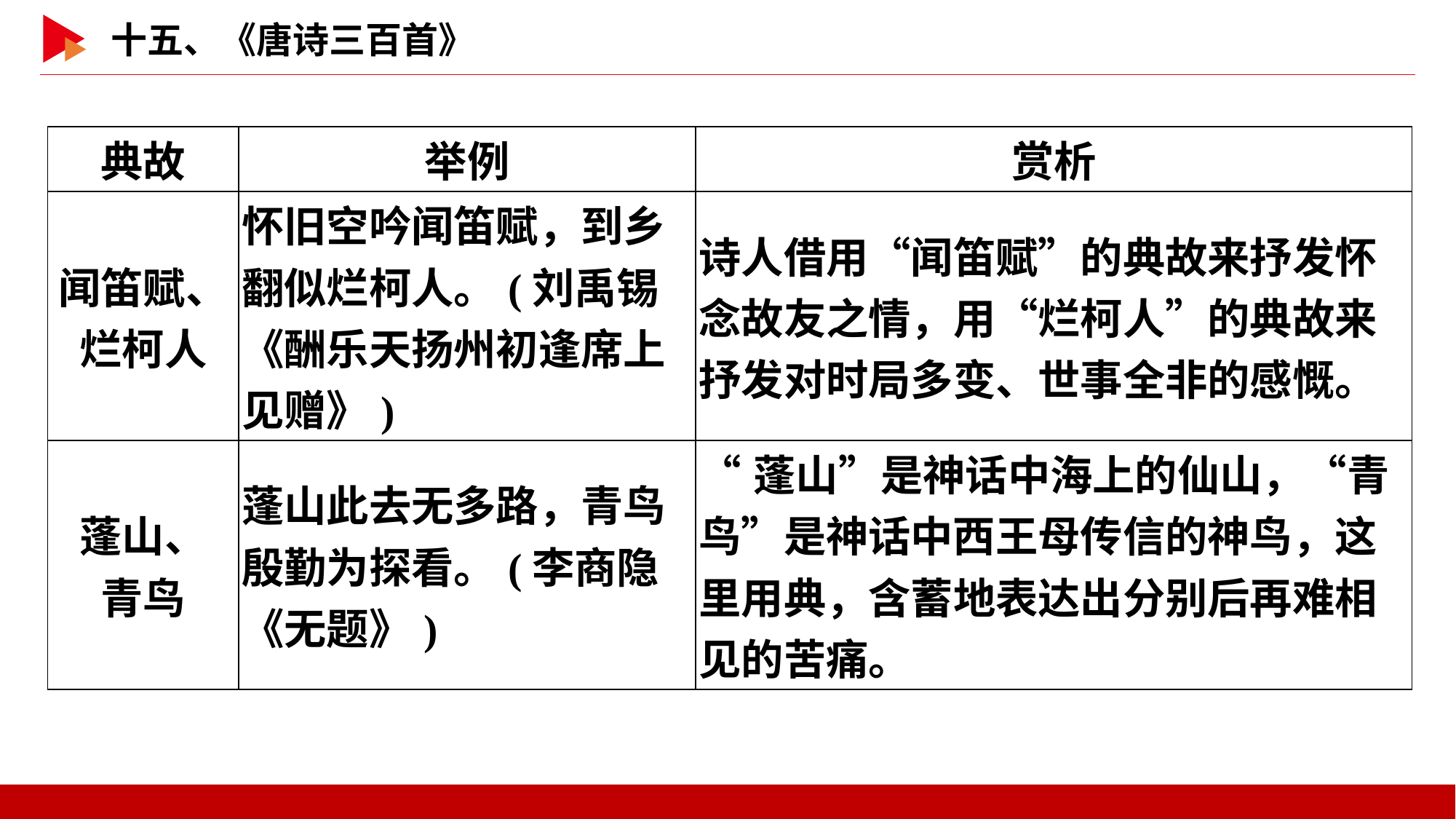

| 典故 | 举例 | 赏析 |
| --- | --- | --- |
| 闻笛赋、 烂柯人 | 怀旧空吟闻笛赋，到乡翻似烂柯人。(刘禹锡《酬乐天扬州初逢席上见赠》) | 诗人借用“闻笛赋”的典故来抒发怀念故友之情，用“烂柯人”的典故来抒发对时局多变、世事全非的感慨。 |
| 蓬山、 青鸟 | 蓬山此去无多路，青鸟殷勤为探看。(李商隐《无题》) | “蓬山”是神话中海上的仙山，“青鸟”是神话中西王母传信的神鸟，这里用典，含蓄地表达出分别后再难相见的苦痛。 |